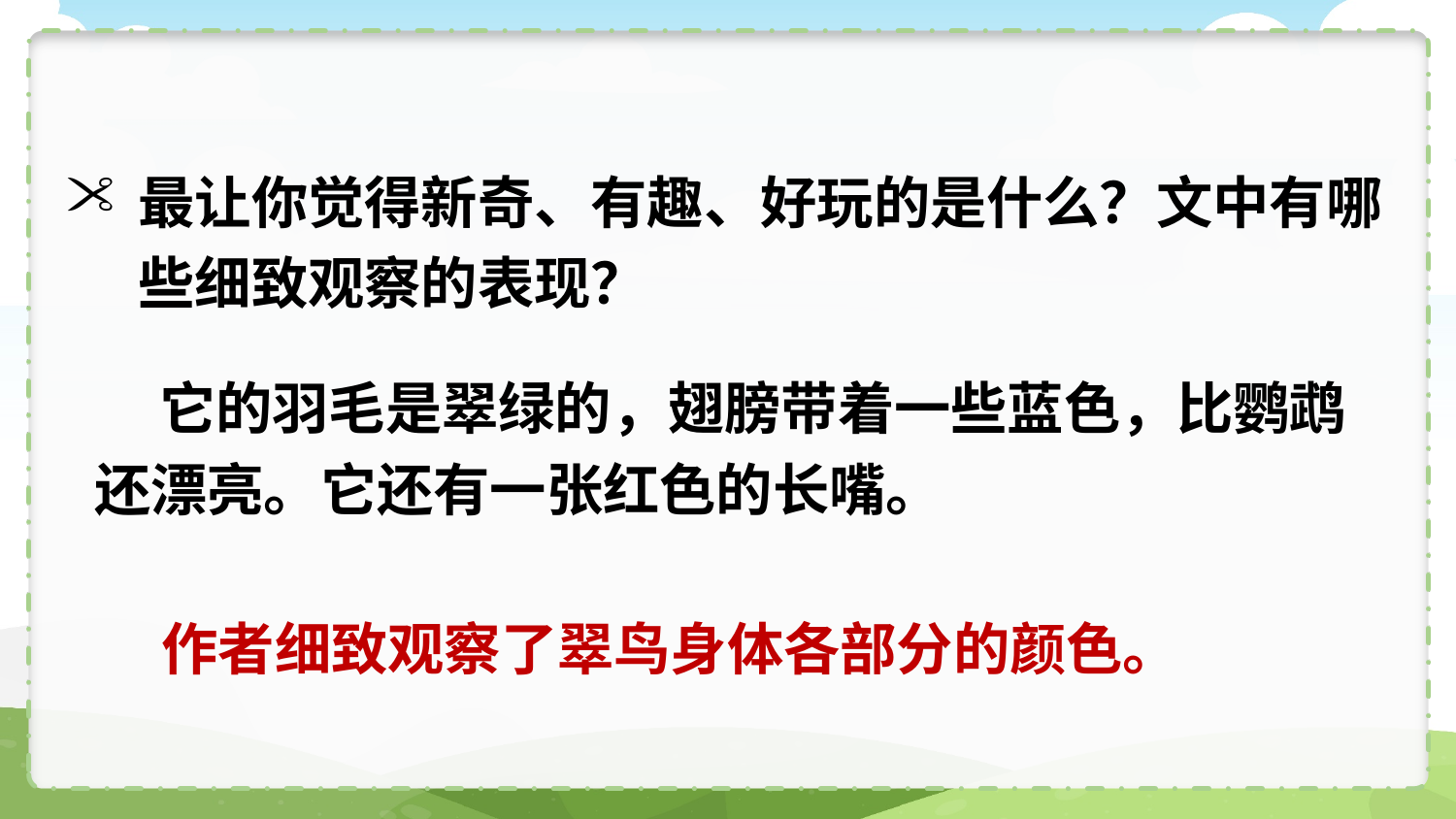

最让你觉得新奇、有趣、好玩的是什么？文中有哪些细致观察的表现？
    它的羽毛是翠绿的，翅膀带着一些蓝色，比鹦鹉还漂亮。它还有一张红色的长嘴。
    作者细致观察了翠鸟身体各部分的颜色。